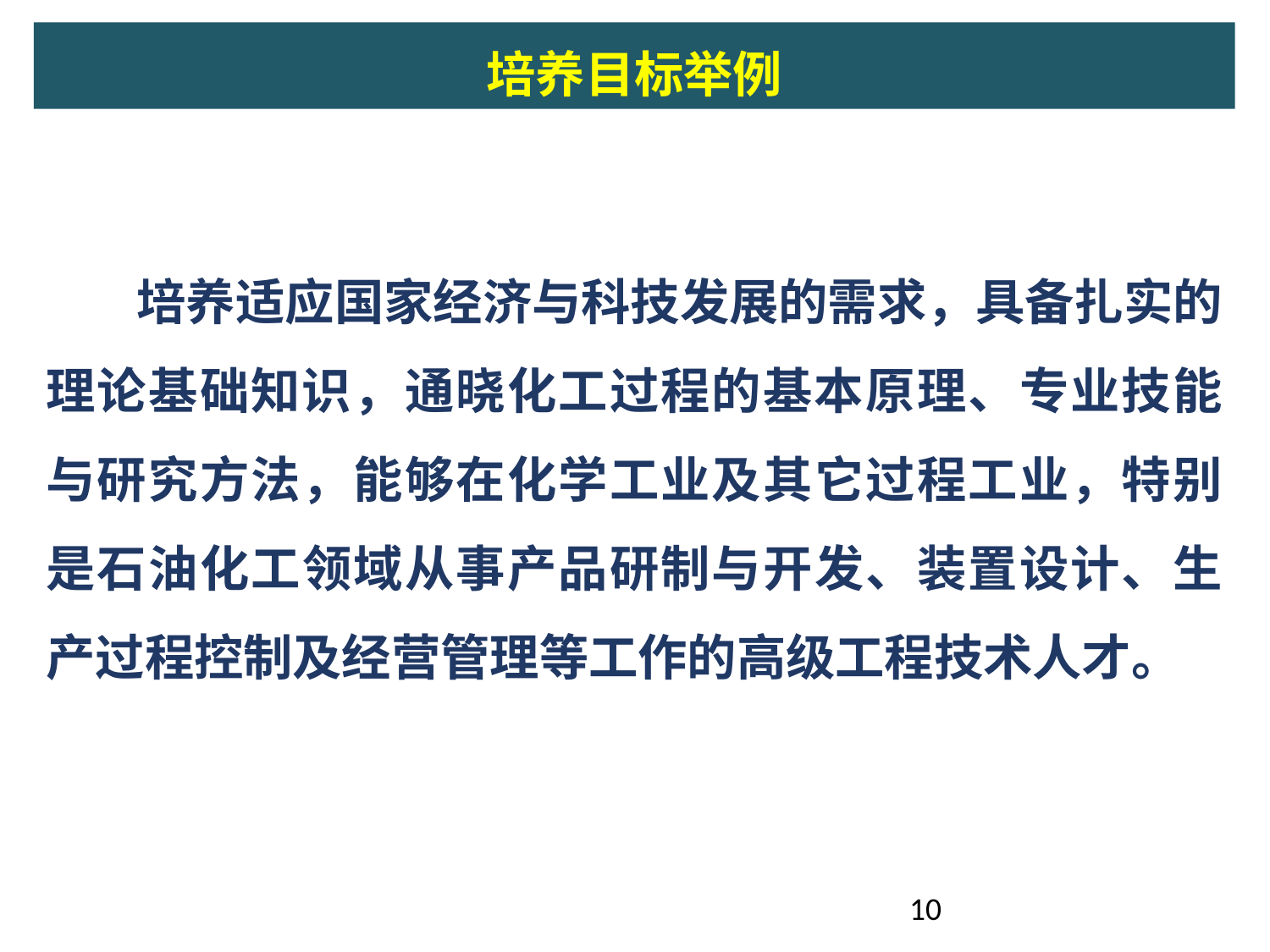

培养目标举例
       培养适应国家经济与科技发展的需求，具备扎实的理论基础知识，通晓化工过程的基本原理、专业技能与研究方法，能够在化学工业及其它过程工业，特别是石油化工领域从事产品研制与开发、装置设计、生产过程控制及经营管理等工作的高级工程技术人才。
10